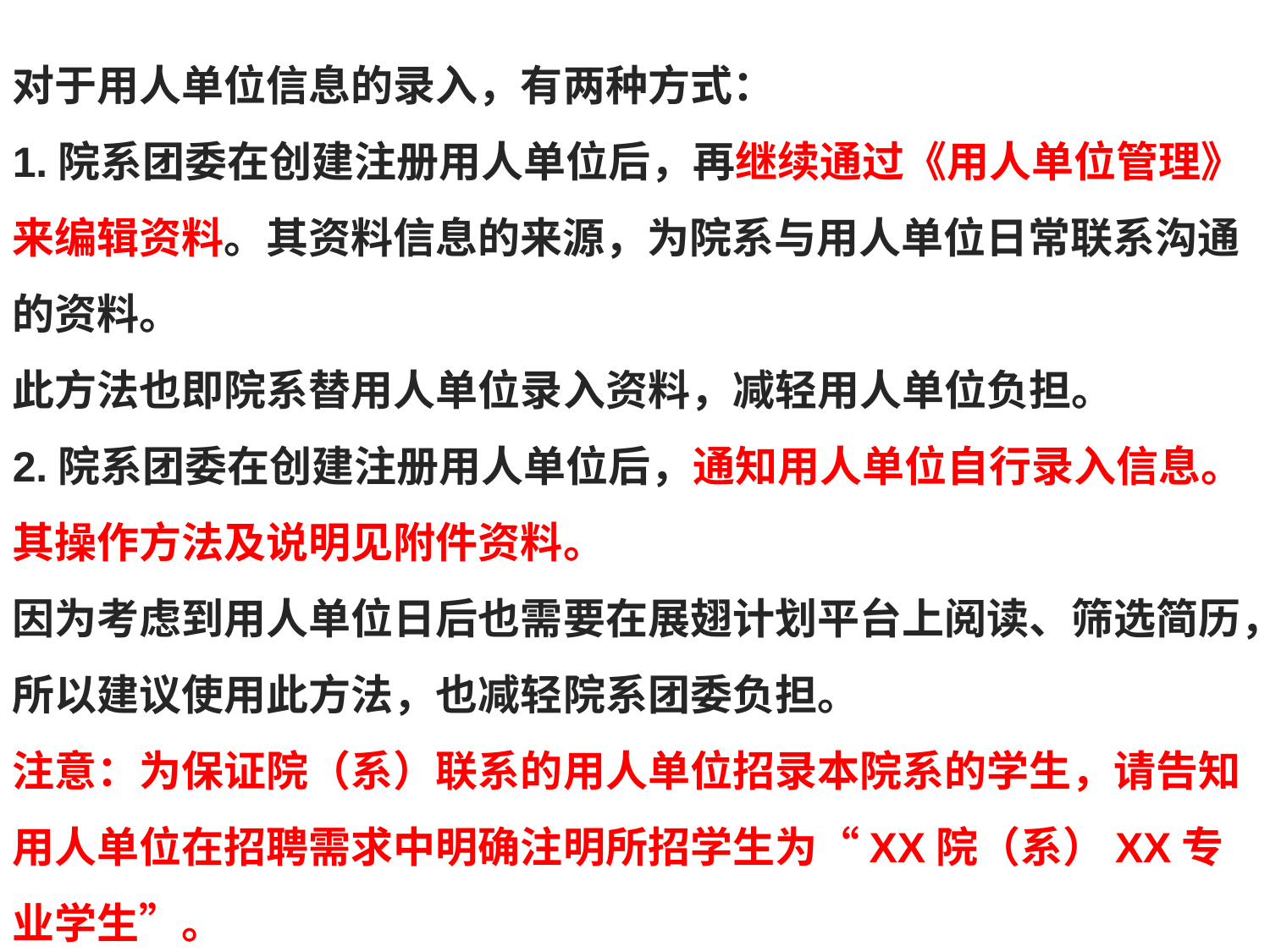

对于用人单位信息的录入，有两种方式：
1.院系团委在创建注册用人单位后，再继续通过《用人单位管理》来编辑资料。其资料信息的来源，为院系与用人单位日常联系沟通的资料。
此方法也即院系替用人单位录入资料，减轻用人单位负担。
2.院系团委在创建注册用人单位后，通知用人单位自行录入信息。其操作方法及说明见附件资料。
因为考虑到用人单位日后也需要在展翅计划平台上阅读、筛选简历，所以建议使用此方法，也减轻院系团委负担。
注意：为保证院（系）联系的用人单位招录本院系的学生，请告知用人单位在招聘需求中明确注明所招学生为“XX院（系）XX专业学生”。